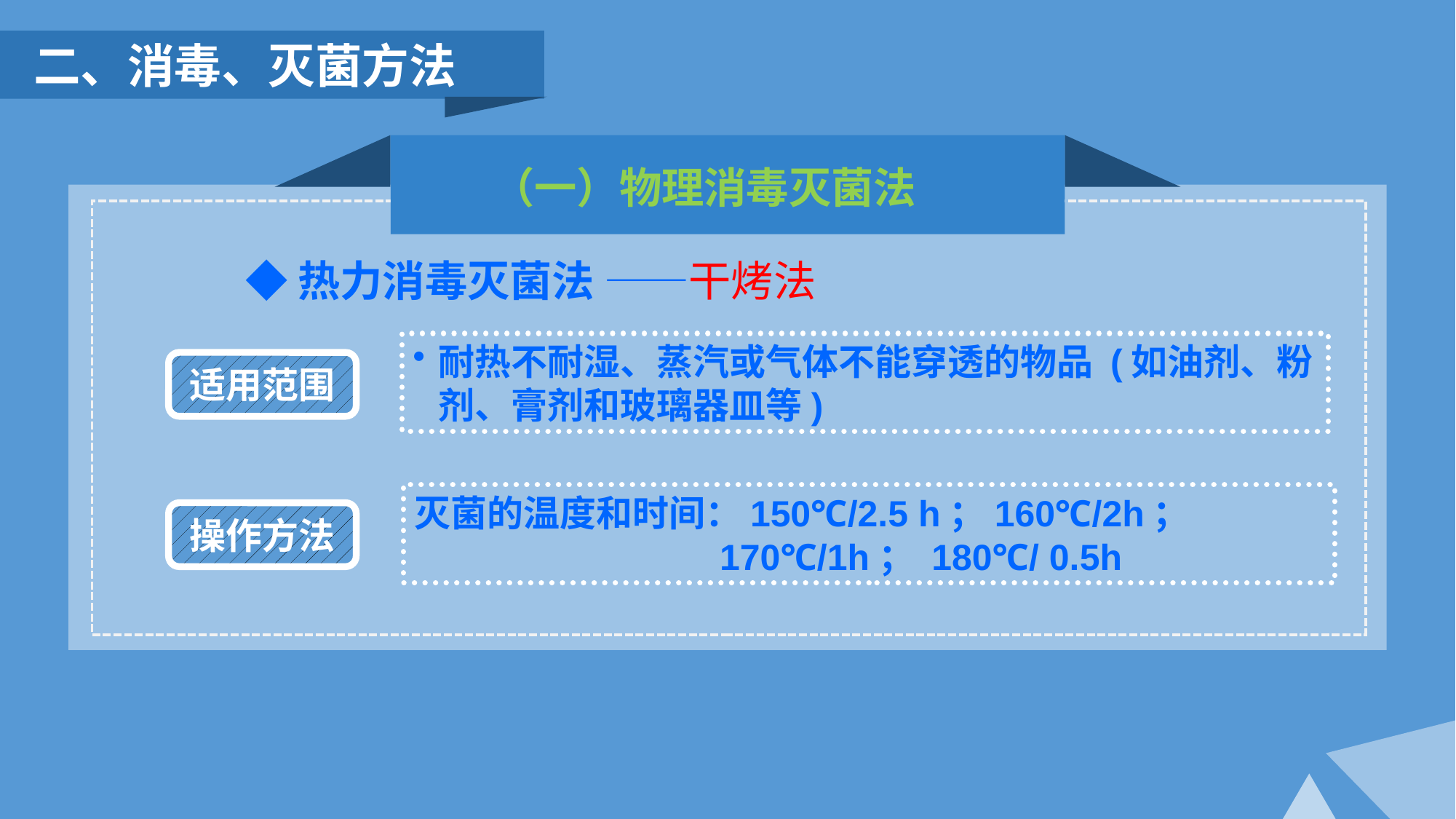

二、消毒、灭菌方法

（一）物理消毒灭菌法

◆热力消毒灭菌法 ——干烤法

耐热不耐湿、蒸汽或气体不能穿透的物品 (如油剂、粉剂、膏剂和玻璃器皿等)
适用范围
灭菌的温度和时间：150℃/2.5 h；160℃/2h；
                              170℃/1h； 180℃/ 0.5h
操作方法